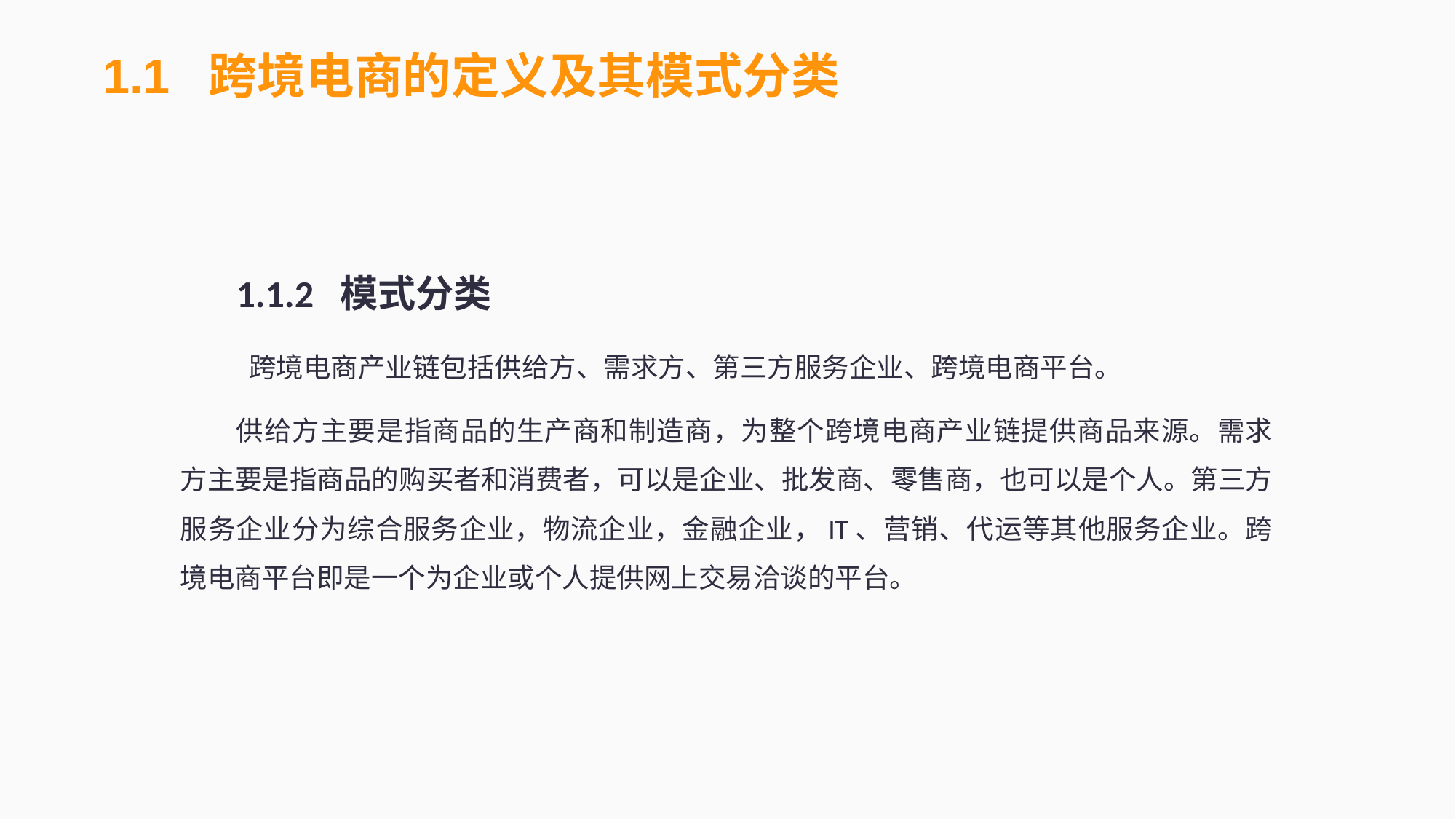

1.1  跨境电商的定义及其模式分类
1.1.2  模式分类
 跨境电商产业链包括供给方、需求方、第三方服务企业、跨境电商平台。
供给方主要是指商品的生产商和制造商，为整个跨境电商产业链提供商品来源。需求方主要是指商品的购买者和消费者，可以是企业、批发商、零售商，也可以是个人。第三方服务企业分为综合服务企业，物流企业，金融企业，IT、营销、代运等其他服务企业。跨境电商平台即是一个为企业或个人提供网上交易洽谈的平台。